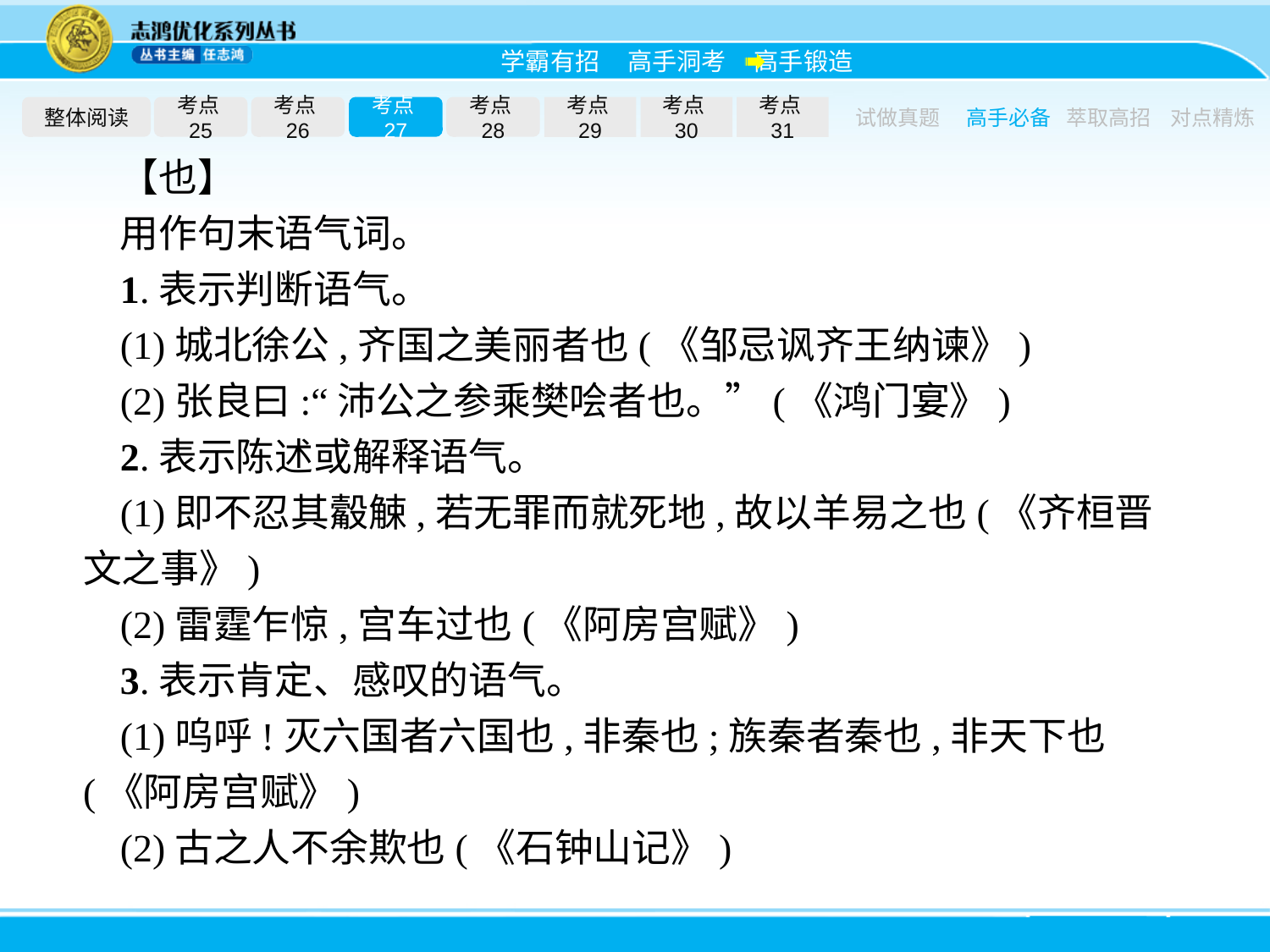

整体阅读
考点25
考点26
考点27
考点28
考点29
考点30
考点31
试做真题
高手必备
萃取高招
对点精炼
【也】
用作句末语气词。
1.表示判断语气。
(1)城北徐公,齐国之美丽者也(《邹忌讽齐王纳谏》)
(2)张良曰:“沛公之参乘樊哙者也。”(《鸿门宴》)
2.表示陈述或解释语气。
(1)即不忍其觳觫,若无罪而就死地,故以羊易之也(《齐桓晋文之事》)
(2)雷霆乍惊,宫车过也(《阿房宫赋》)
3.表示肯定、感叹的语气。
(1)呜呼!灭六国者六国也,非秦也;族秦者秦也,非天下也(《阿房宫赋》)
(2)古之人不余欺也(《石钟山记》)